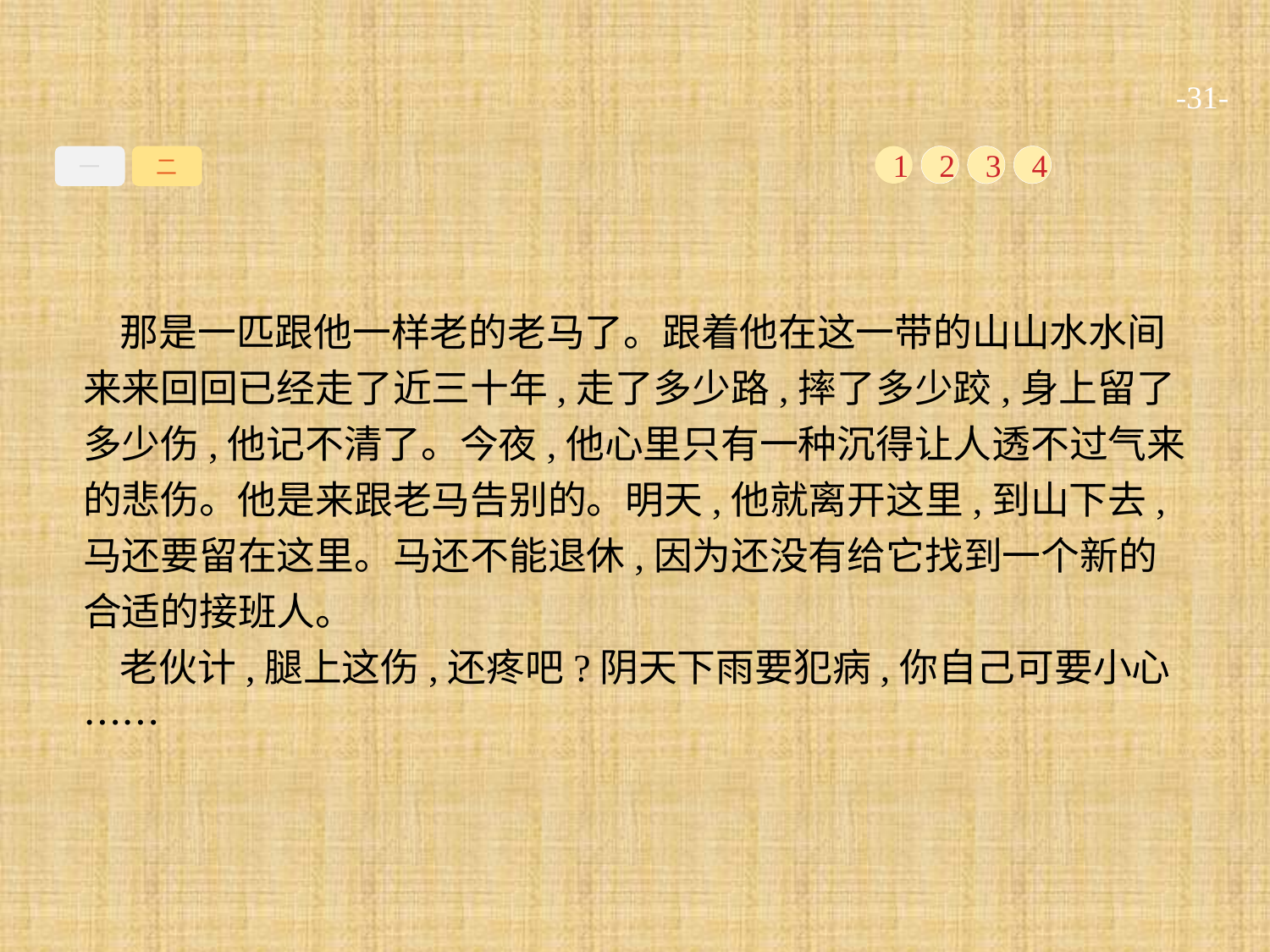

-31-
一
二
1
2
3
4
那是一匹跟他一样老的老马了。跟着他在这一带的山山水水间来来回回已经走了近三十年,走了多少路,摔了多少跤,身上留了多少伤,他记不清了。今夜,他心里只有一种沉得让人透不过气来的悲伤。他是来跟老马告别的。明天,他就离开这里,到山下去,马还要留在这里。马还不能退休,因为还没有给它找到一个新的合适的接班人。
老伙计,腿上这伤,还疼吧?阴天下雨要犯病,你自己可要小心……